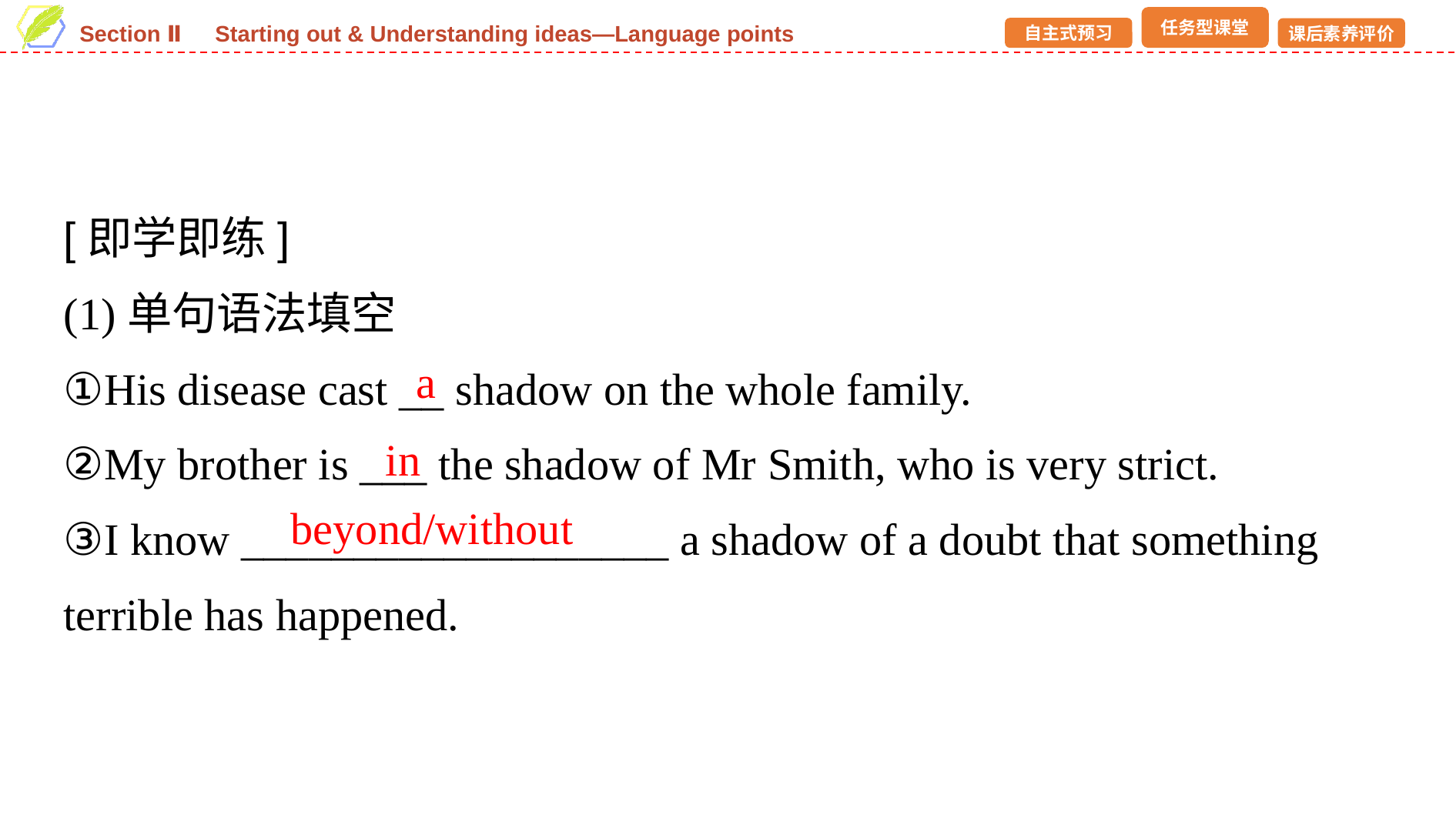

[即学即练]
(1)单句语法填空
①His disease cast __ shadow on the whole family.
②My brother is ___ the shadow of Mr Smith, who is very strict.
③I know ___________________ a shadow of a doubt that something terrible has happened.
a
in
beyond/without